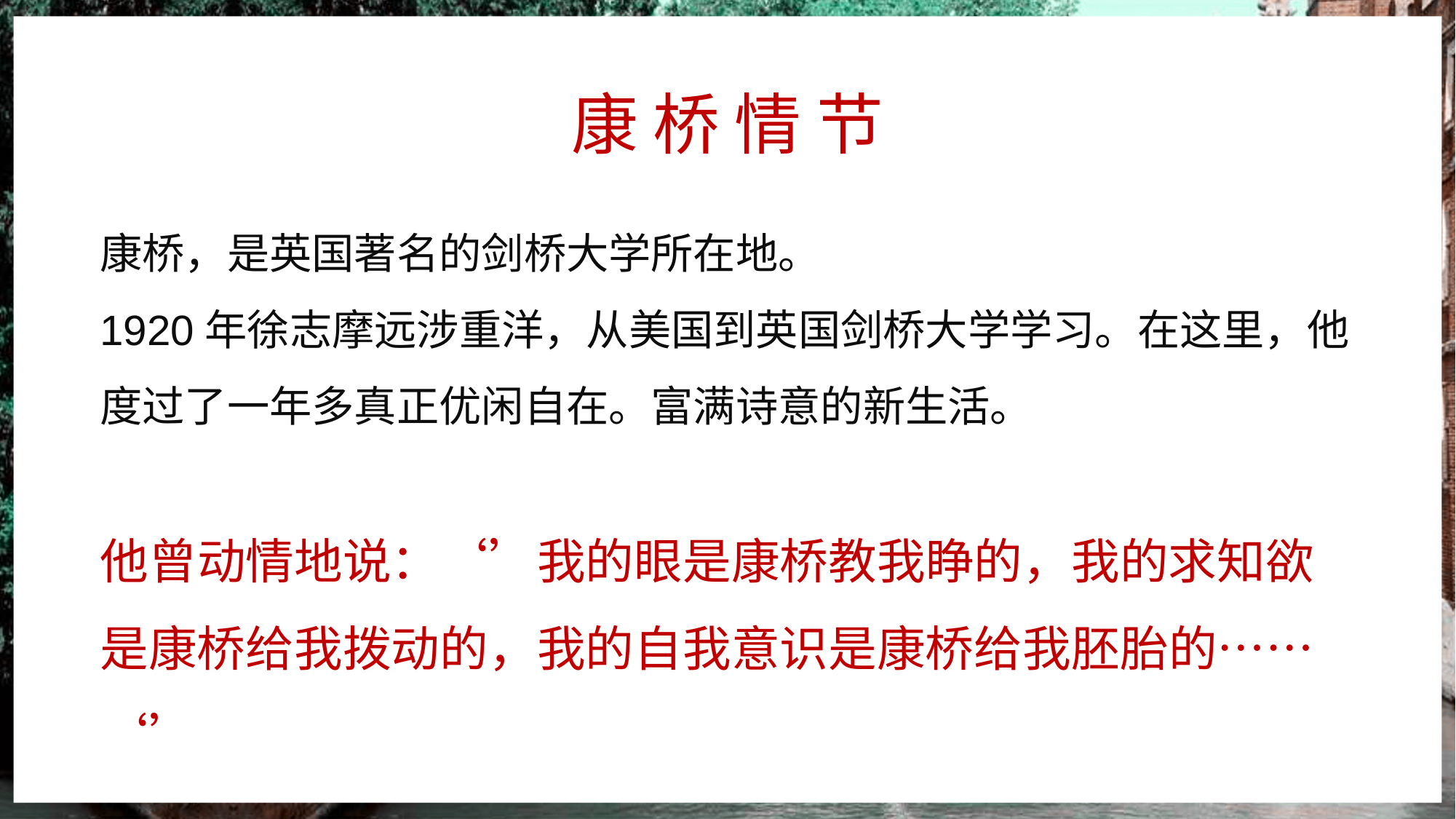

康 桥 情 节
康桥，是英国著名的剑桥大学所在地。
1920年徐志摩远涉重洋，从美国到英国剑桥大学学习。在这里，他度过了一年多真正优闲自在。富满诗意的新生活。
他曾动情地说：‘’我的眼是康桥教我睁的，我的求知欲是康桥给我拨动的，我的自我意识是康桥给我胚胎的……‘’